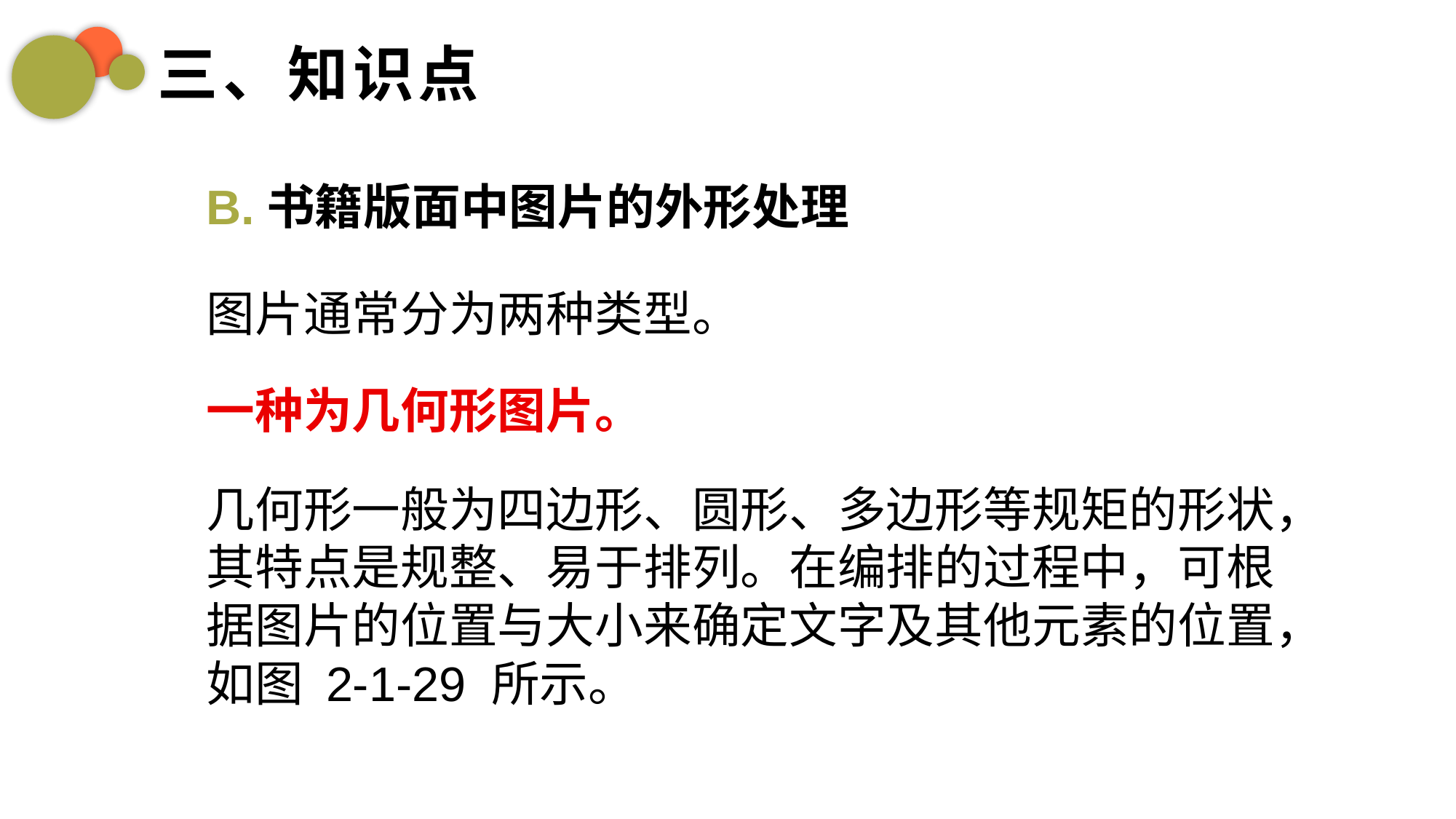

三、知识点
B.书籍版面中图片的外形处理
图片通常分为两种类型。
一种为几何形图片。
几何形一般为四边形、圆形、多边形等规矩的形状，其特点是规整、易于排列。在编排的过程中，可根据图片的位置与大小来确定文字及其他元素的位置，如图 2-1-29 所示。